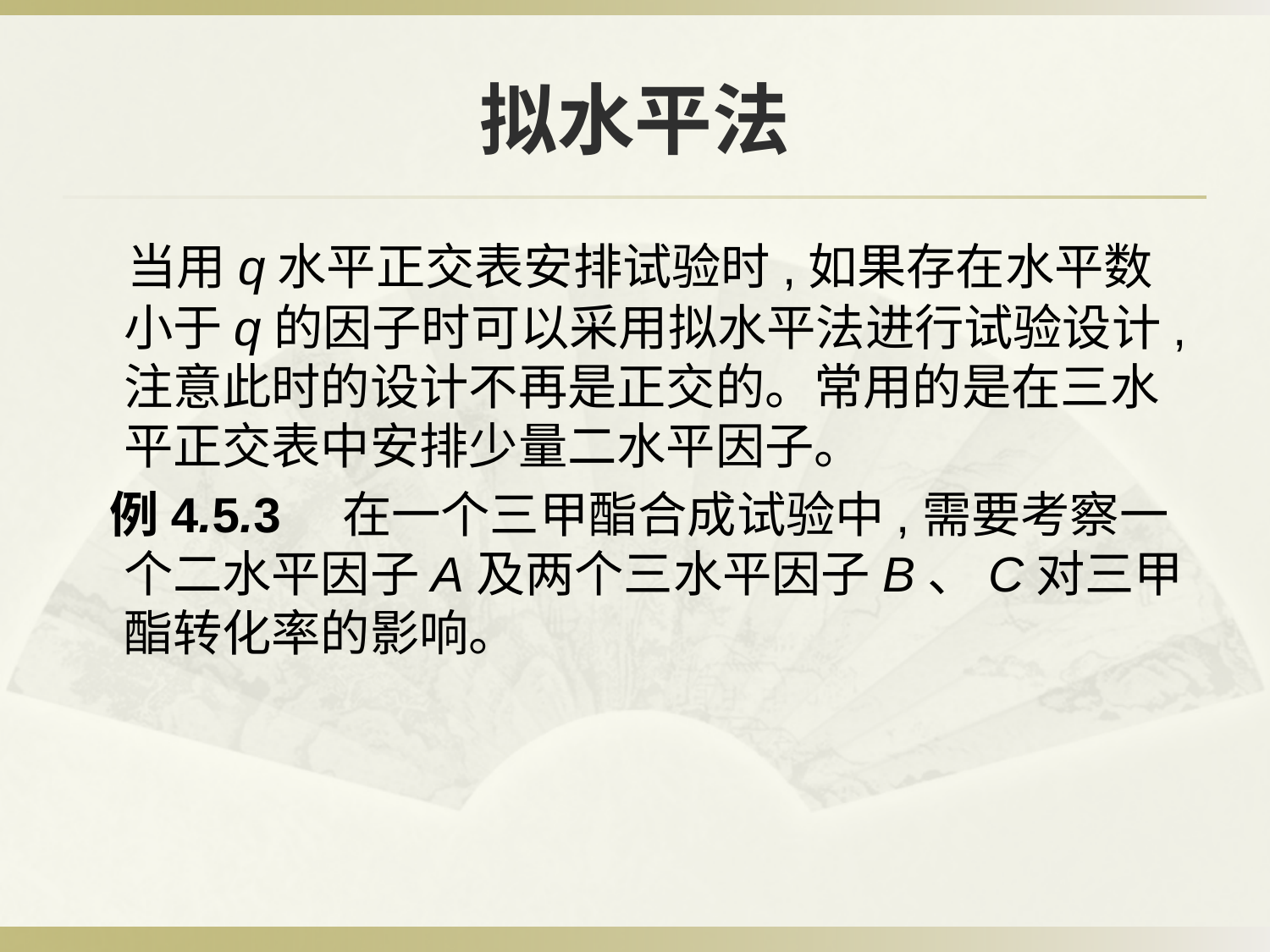

# 拟水平法
   当用q水平正交表安排试验时,如果存在水平数小于q的因子时可以采用拟水平法进行试验设计,注意此时的设计不再是正交的。常用的是在三水平正交表中安排少量二水平因子。
  例4.5.3　在一个三甲酯合成试验中,需要考察一个二水平因子A及两个三水平因子B、C对三甲酯转化率的影响。